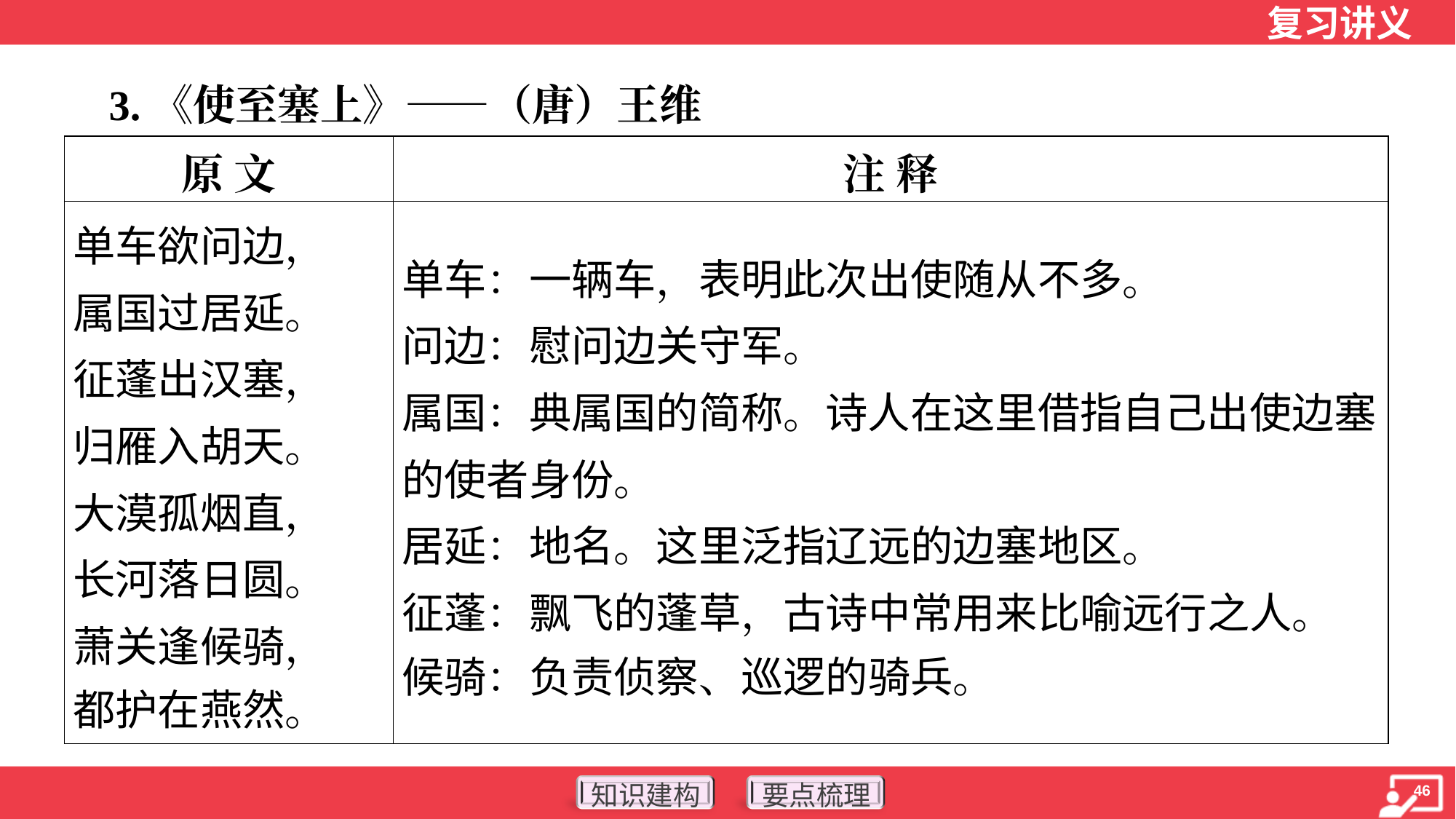

3.《使至塞上》——（唐）王维
| 原 文 | 注 释 |
| --- | --- |
| 单车欲问边， 属国过居延。 征蓬出汉塞， 归雁入胡天。 大漠孤烟直， 长河落日圆。 萧关逢候骑， 都护在燕然。 | 单车：一辆车，表明此次出使随从不多。 问边：慰问边关守军。 属国：典属国的简称。诗人在这里借指自己出使边塞的使者身份。 居延：地名。这里泛指辽远的边塞地区。 征蓬：飘飞的蓬草，古诗中常用来比喻远行之人。 候骑：负责侦察、巡逻的骑兵。 |